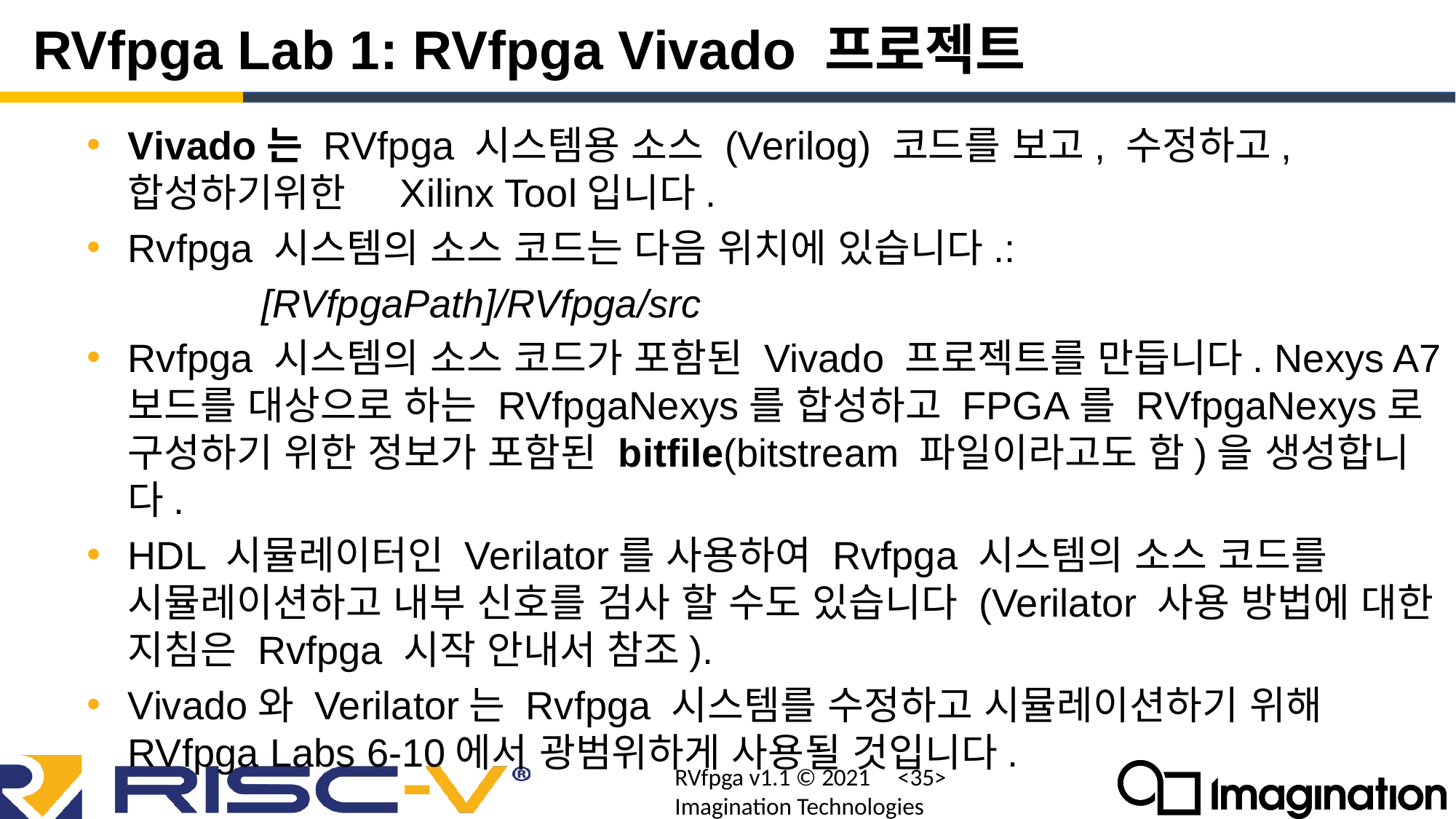

# RVfpga Lab 1: RVfpga Vivado 프로젝트
Vivado는 RVfpga 시스템용 소스 (Verilog) 코드를 보고, 수정하고, 합성하기위한    Xilinx Tool입니다.
Rvfpga 시스템의 소스 코드는 다음 위치에 있습니다.:
                [RVfpgaPath]/RVfpga/src
Rvfpga 시스템의 소스 코드가 포함된 Vivado 프로젝트를 만듭니다. Nexys A7 보드를 대상으로 하는 RVfpgaNexys를 합성하고 FPGA를 RVfpgaNexys로 구성하기 위한 정보가 포함된 bitfile(bitstream 파일이라고도 함)을 생성합니다.
HDL 시뮬레이터인 Verilator를 사용하여 Rvfpga 시스템의 소스 코드를 시뮬레이션하고 내부 신호를 검사 할 수도 있습니다 (Verilator 사용 방법에 대한 지침은 Rvfpga 시작 안내서 참조).
Vivado와 Verilator는 Rvfpga 시스템를 수정하고 시뮬레이션하기 위해 RVfpga Labs 6-10에서 광범위하게 사용될 것입니다.